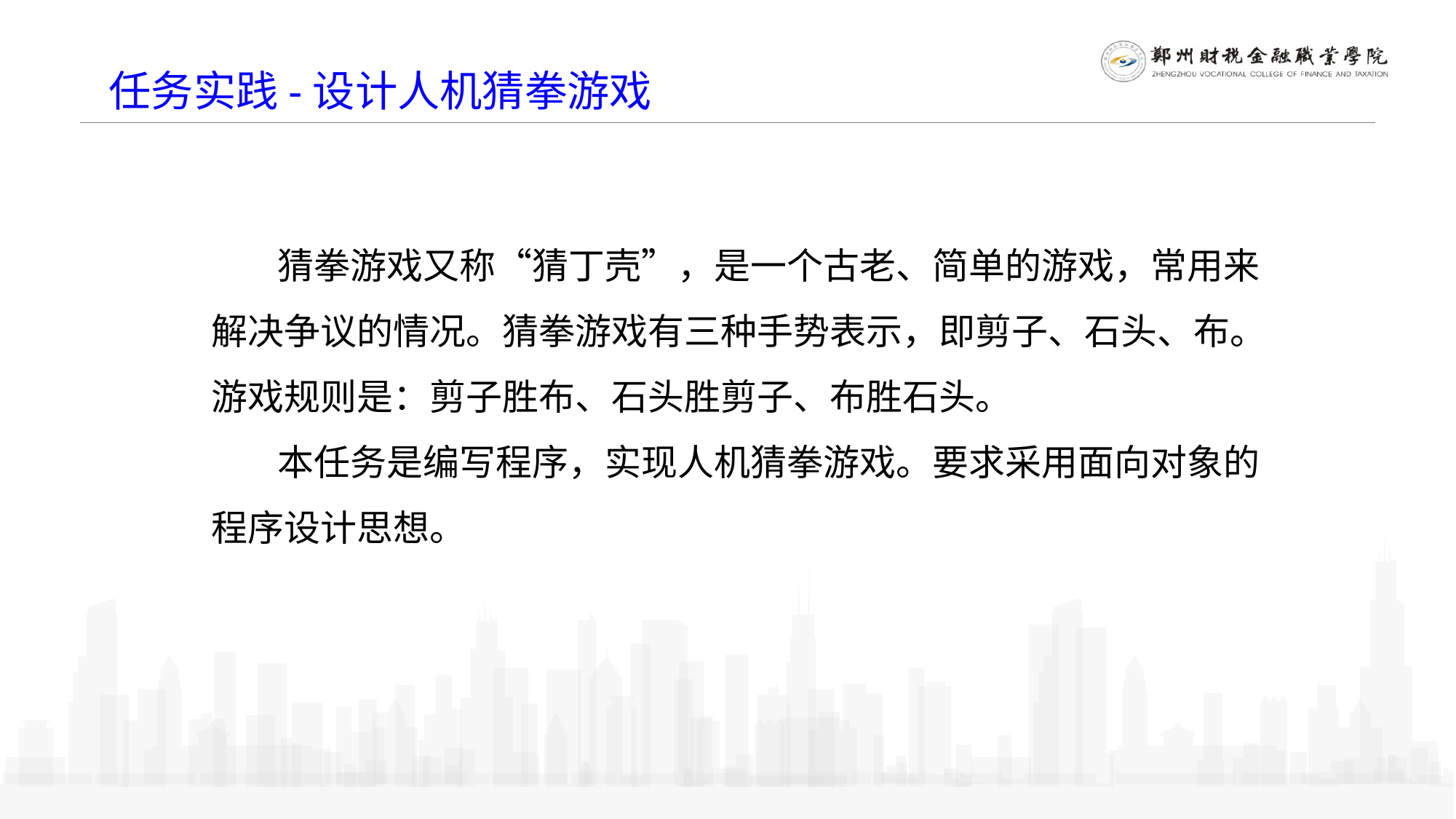

任务实践-设计人机猜拳游戏
       猜拳游戏又称“猜丁壳”，是一个古老、简单的游戏，常用来解决争议的情况。猜拳游戏有三种手势表示，即剪子、石头、布。游戏规则是：剪子胜布、石头胜剪子、布胜石头。
       本任务是编写程序，实现人机猜拳游戏。要求采用面向对象的程序设计思想。